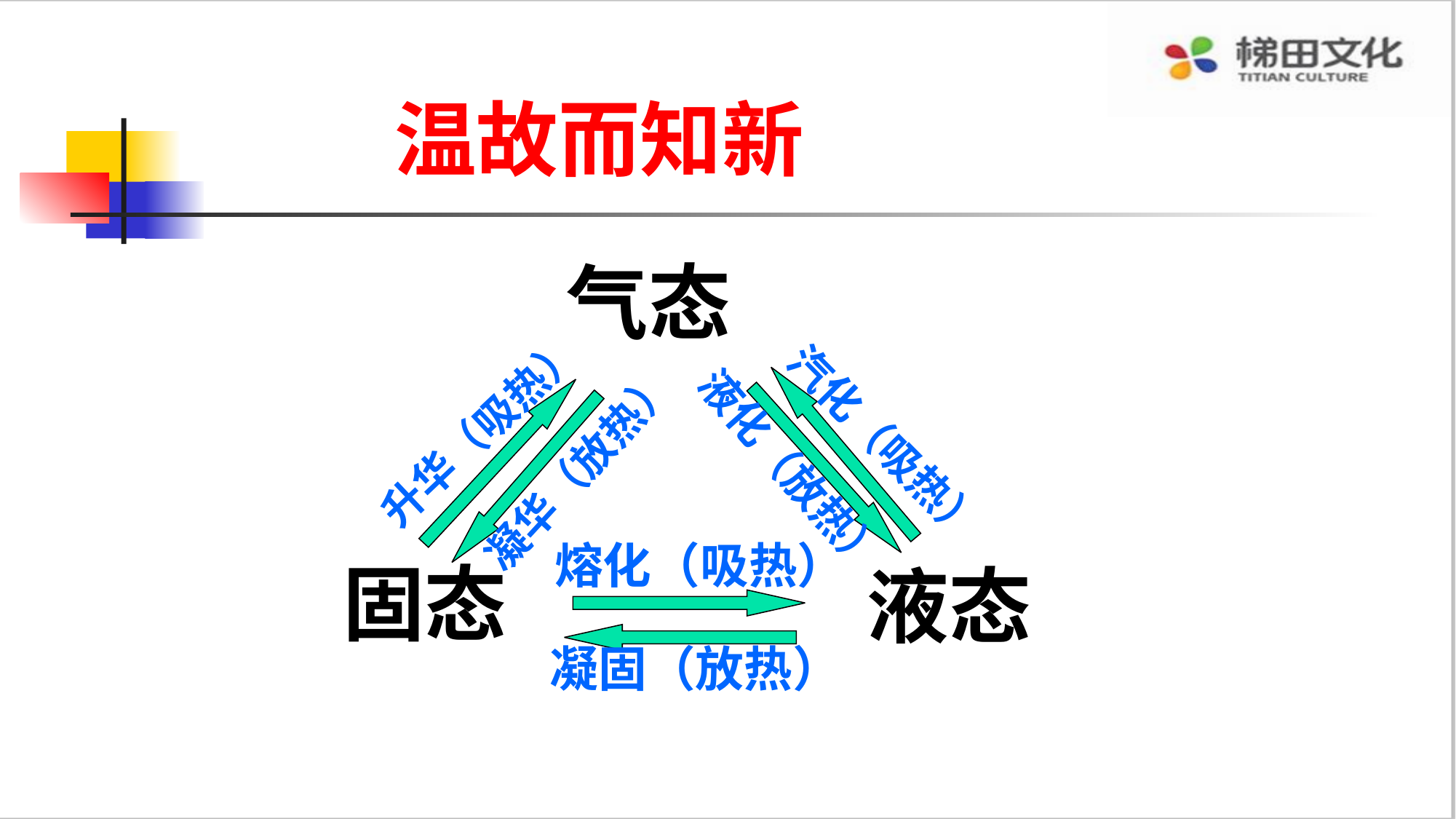

温故而知新
气态
升华（吸热）
汽化（吸热）
凝华（放热）
液化（放热）

熔化（吸热）
固态
液态

凝固（放热）